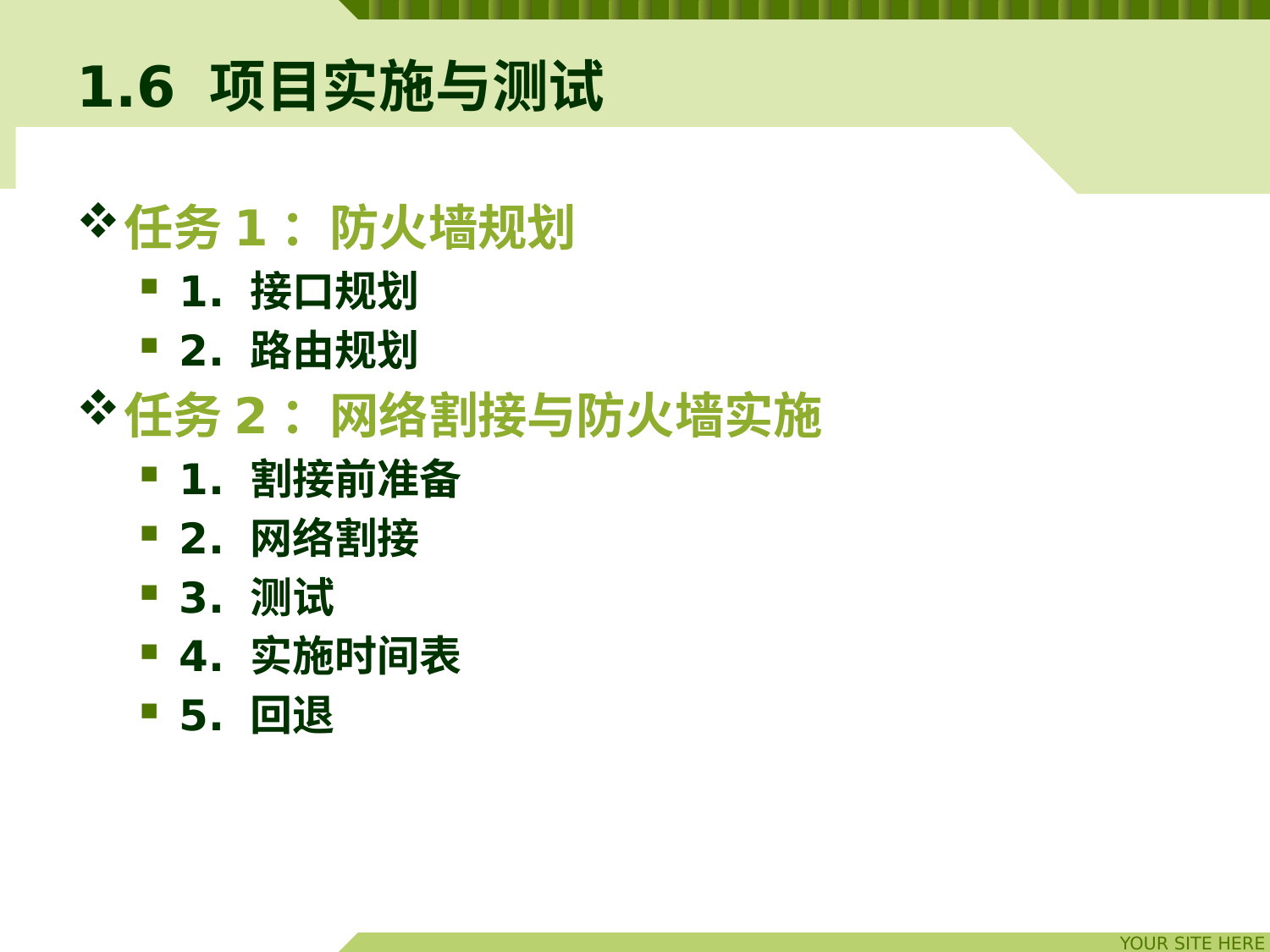

# 1.6 项目实施与测试
任务1：防火墙规划
1. 接口规划
2. 路由规划
任务2：网络割接与防火墙实施
1. 割接前准备
2. 网络割接
3. 测试
4. 实施时间表
5. 回退